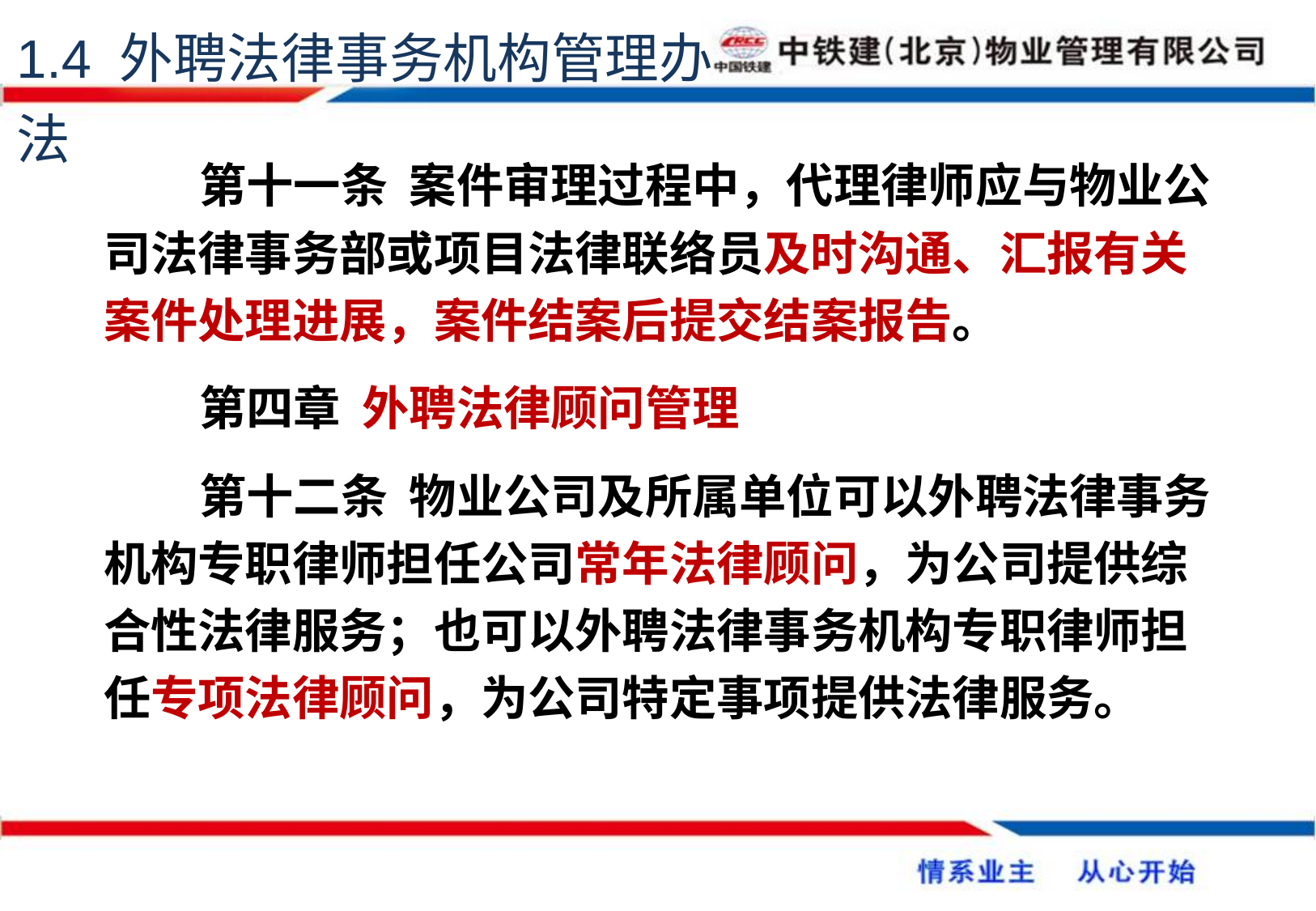

1.4 外聘法律事务机构管理办法
第十一条  案件审理过程中，代理律师应与物业公司法律事务部或项目法律联络员及时沟通、汇报有关案件处理进展，案件结案后提交结案报告。
第四章  外聘法律顾问管理
第十二条  物业公司及所属单位可以外聘法律事务机构专职律师担任公司常年法律顾问，为公司提供综合性法律服务；也可以外聘法律事务机构专职律师担任专项法律顾问，为公司特定事项提供法律服务。

77